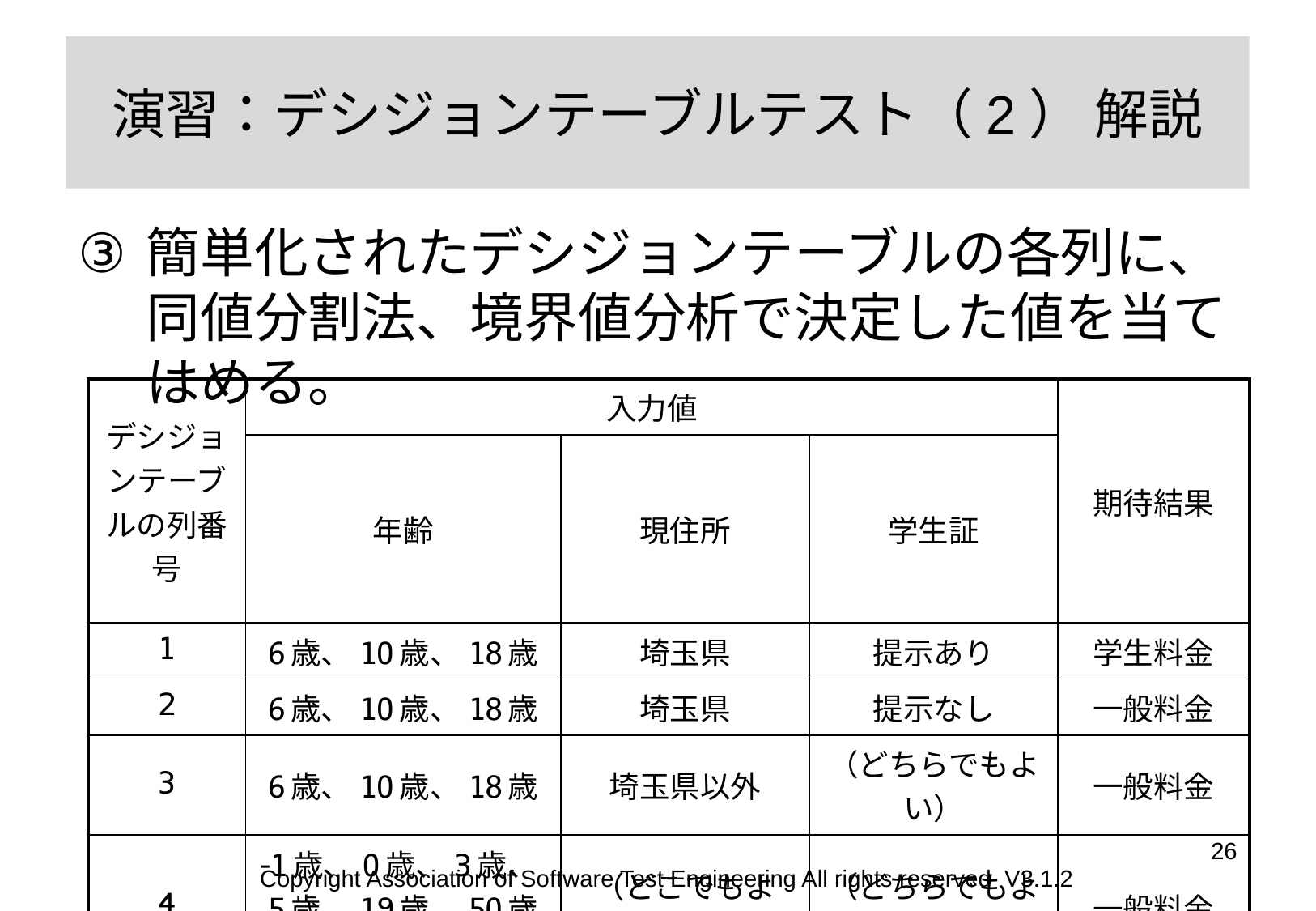

# 演習：デシジョンテーブルテスト（2） 解説
簡単化されたデシジョンテーブルの各列に、同値分割法、境界値分析で決定した値を当てはめる。
| デシジョンテーブルの列番号 | 入力値 |  |  | 期待結果 |
| --- | --- | --- | --- | --- |
|  | 年齢 | 現住所 | 学生証 |  |
| 1 | 6歳、10歳、18歳 | 埼玉県 | 提示あり | 学生料金 |
| 2 | 6歳、10歳、18歳 | 埼玉県 | 提示なし | 一般料金 |
| 3 | 6歳、10歳、18歳 | 埼玉県以外 | （どちらでもよい） | 一般料金 |
| 4 | -1歳、0歳、3歳、5歳、19歳、50歳、MAX歳、MAX+1歳 | （どこでもよい） | （どちらでもよい） | 一般料金 |
26
Copyright Association of Software Test Engineering All rights reserved  V3.1.2